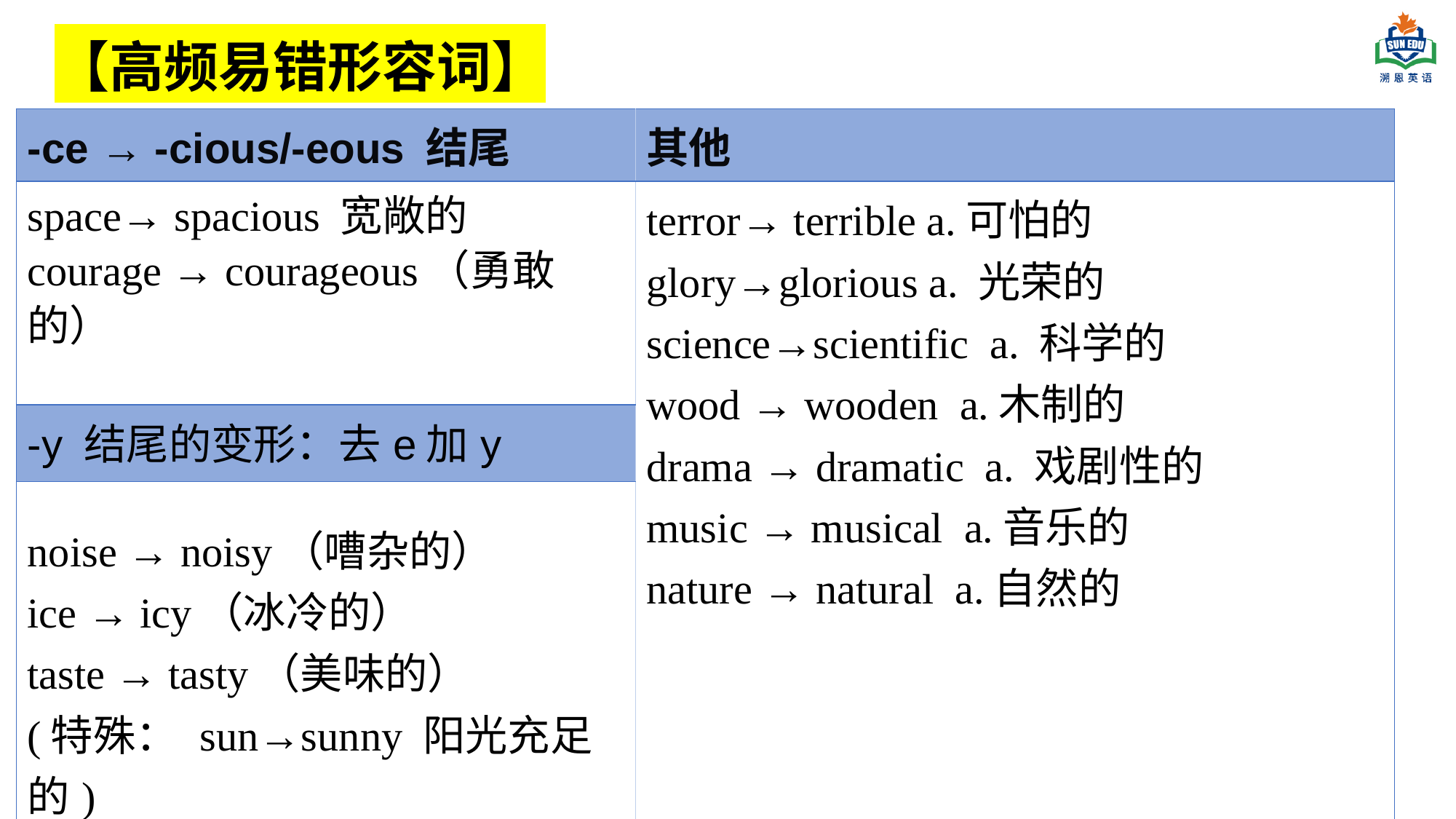

【高频易错形容词】
| -ce → -cious/-eous 结尾 | 其他 |
| --- | --- |
| space→ spacious 宽敞的 courage → courageous（勇敢的） | terror→ terrible a.可怕的 glory→glorious a. 光荣的 science→scientific a. 科学的 wood → wooden a.木制的 drama → dramatic a. 戏剧性的 music → musical a.音乐的 nature → natural a.自然的 |
| -y 结尾的变形：去e加y |  |
| noise → noisy（嘈杂的） ice → icy（冰冷的） taste → tasty（美味的） (特殊： sun→sunny 阳光充足的) |  |